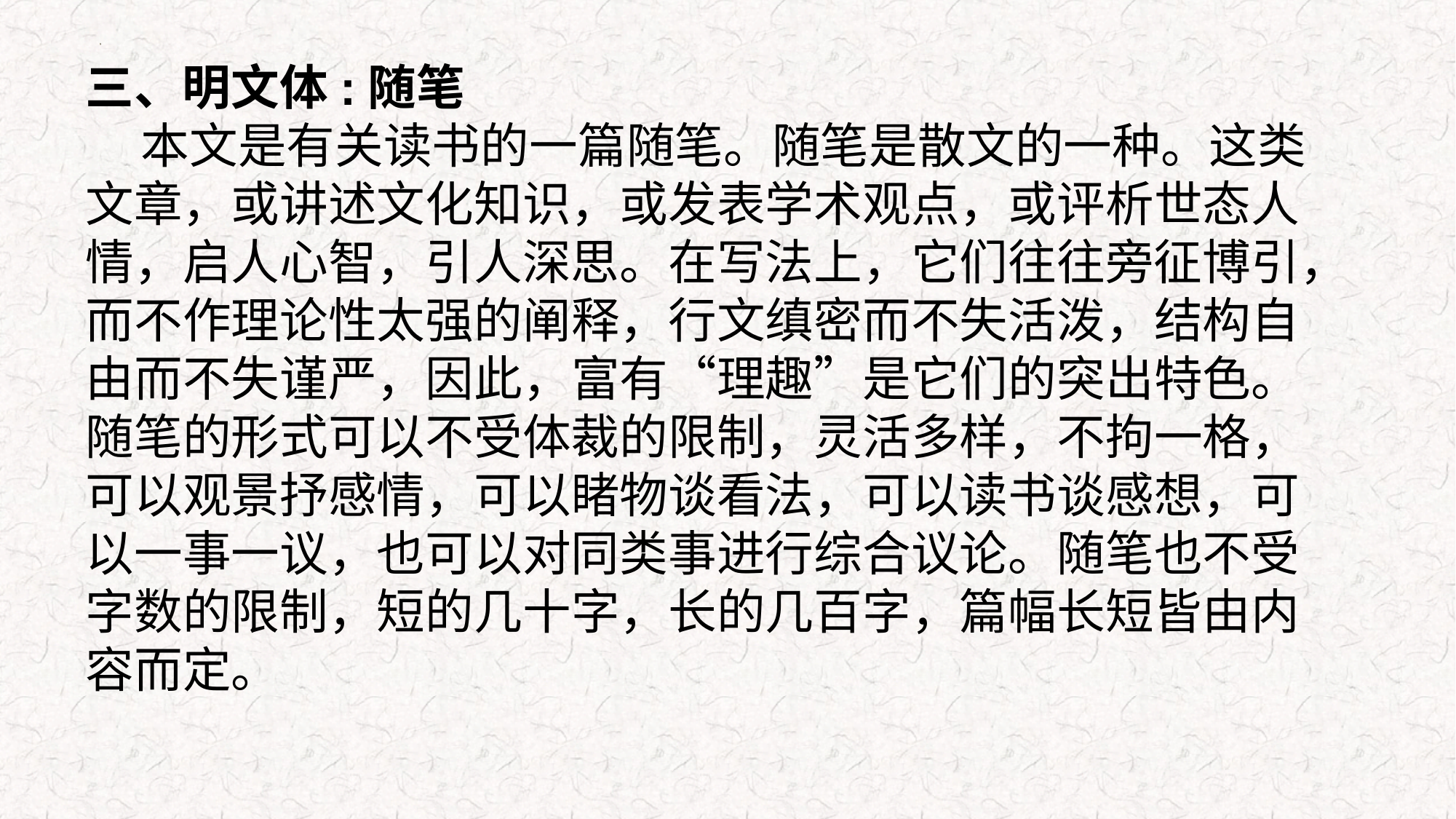

三、明文体:随笔
    本文是有关读书的一篇随笔。随笔是散文的一种。这类文章，或讲述文化知识，或发表学术观点，或评析世态人情，启人心智，引人深思。在写法上，它们往往旁征博引，而不作理论性太强的阐释，行文缜密而不失活泼，结构自由而不失谨严，因此，富有“理趣”是它们的突出特色。
随笔的形式可以不受体裁的限制，灵活多样，不拘一格，可以观景抒感情，可以睹物谈看法，可以读书谈感想，可以一事一议，也可以对同类事进行综合议论。随笔也不受字数的限制，短的几十字，长的几百字，篇幅长短皆由内容而定。